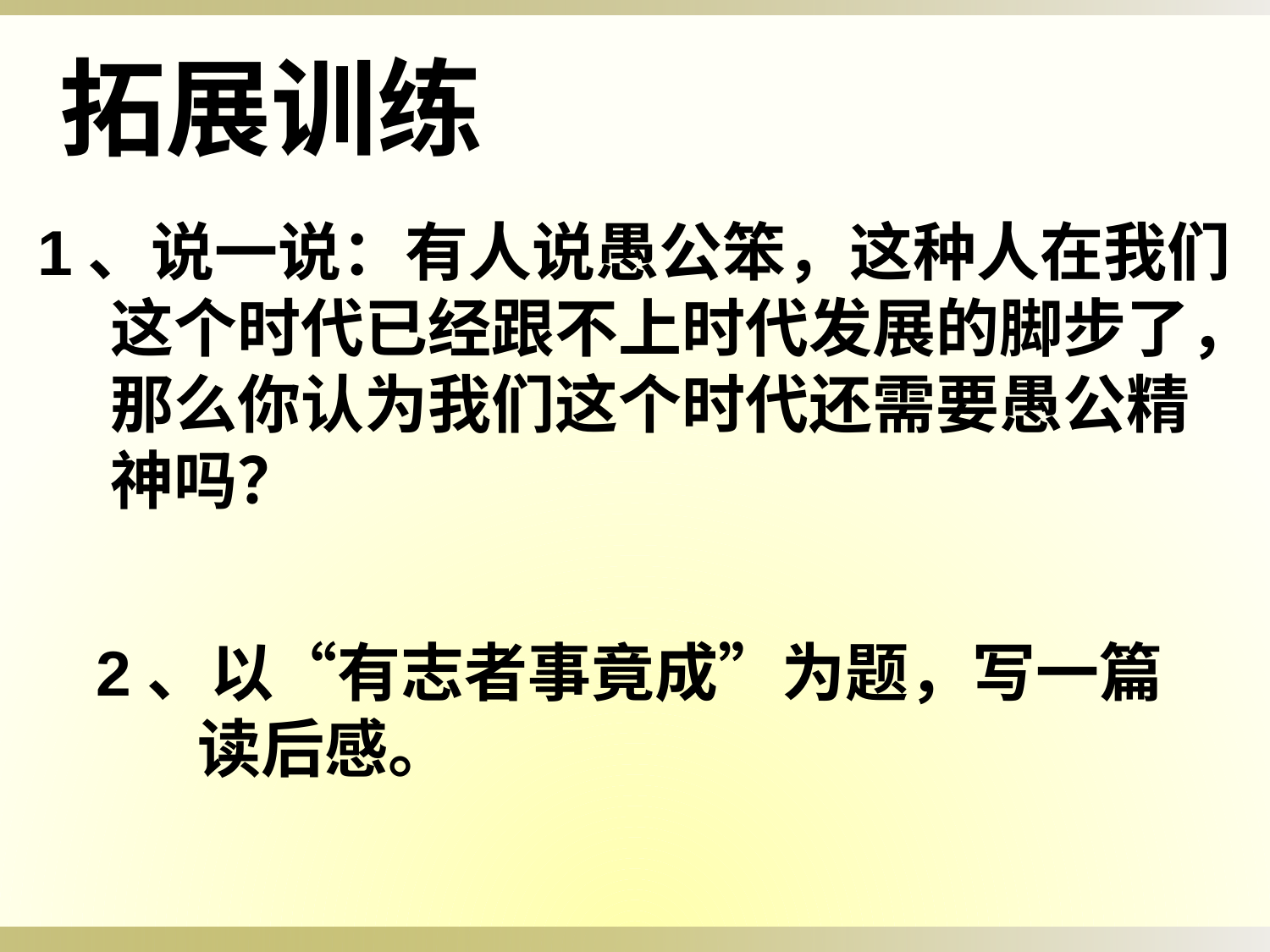

拓展训练
1、说一说：有人说愚公笨，这种人在我们
    这个时代已经跟不上时代发展的脚步了，
    那么你认为我们这个时代还需要愚公精
    神吗？
2、以“有志者事竟成”为题，写一篇
      读后感。